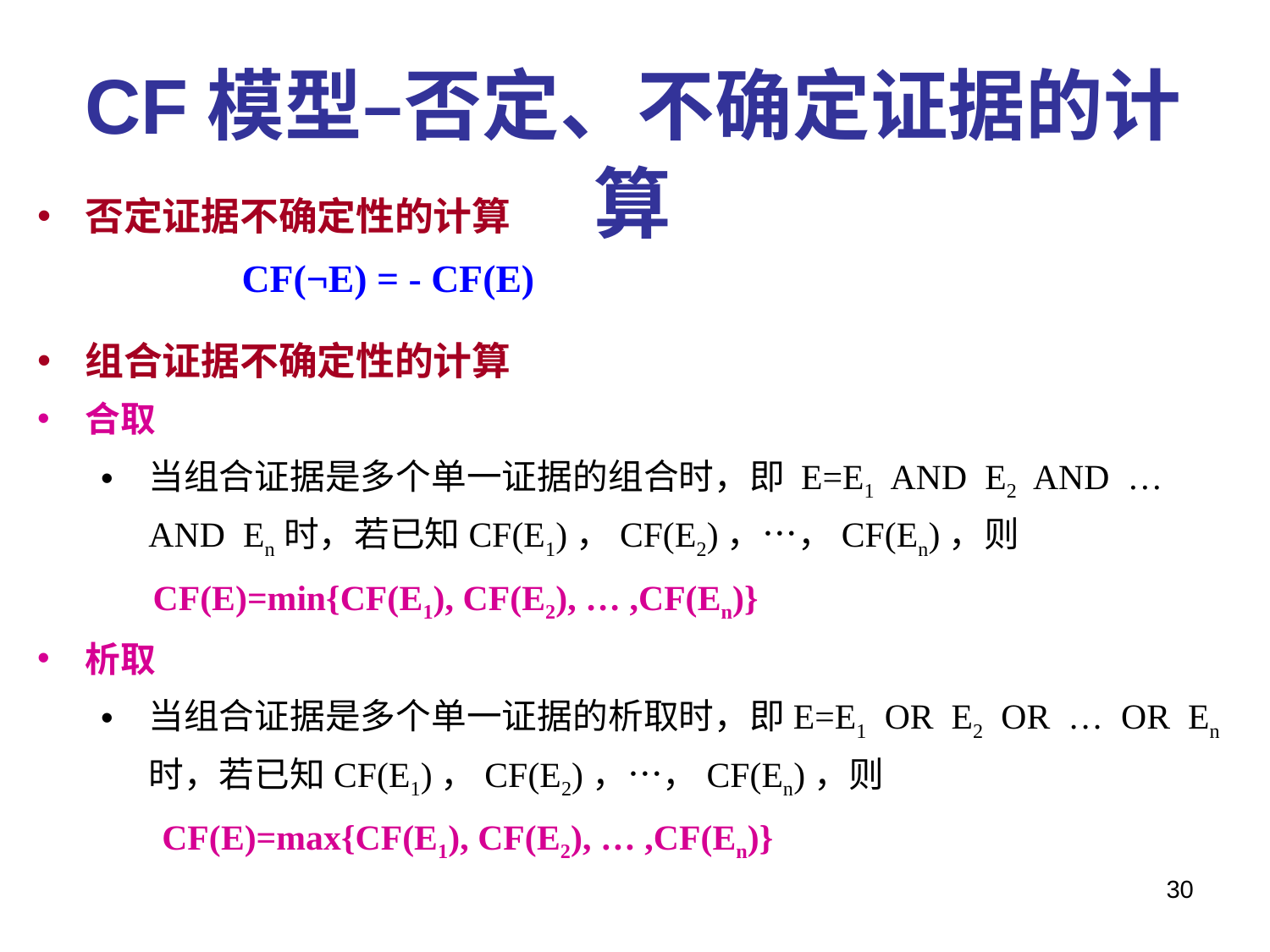

CF模型–否定、不确定证据的计算
否定证据不确定性的计算
                     CF(¬E) = - CF(E)
组合证据不确定性的计算
合取
当组合证据是多个单一证据的组合时，即 E=E1  AND  E2  AND  …  AND  En时，若已知CF(E1)，CF(E2)，…，CF(En)，则
             CF(E)=min{CF(E1), CF(E2), … ,CF(En)}
析取
当组合证据是多个单一证据的析取时，即E=E1  OR  E2  OR  …  OR  En时，若已知CF(E1)，CF(E2)，…，CF(En)，则
              CF(E)=max{CF(E1), CF(E2), … ,CF(En)}
30